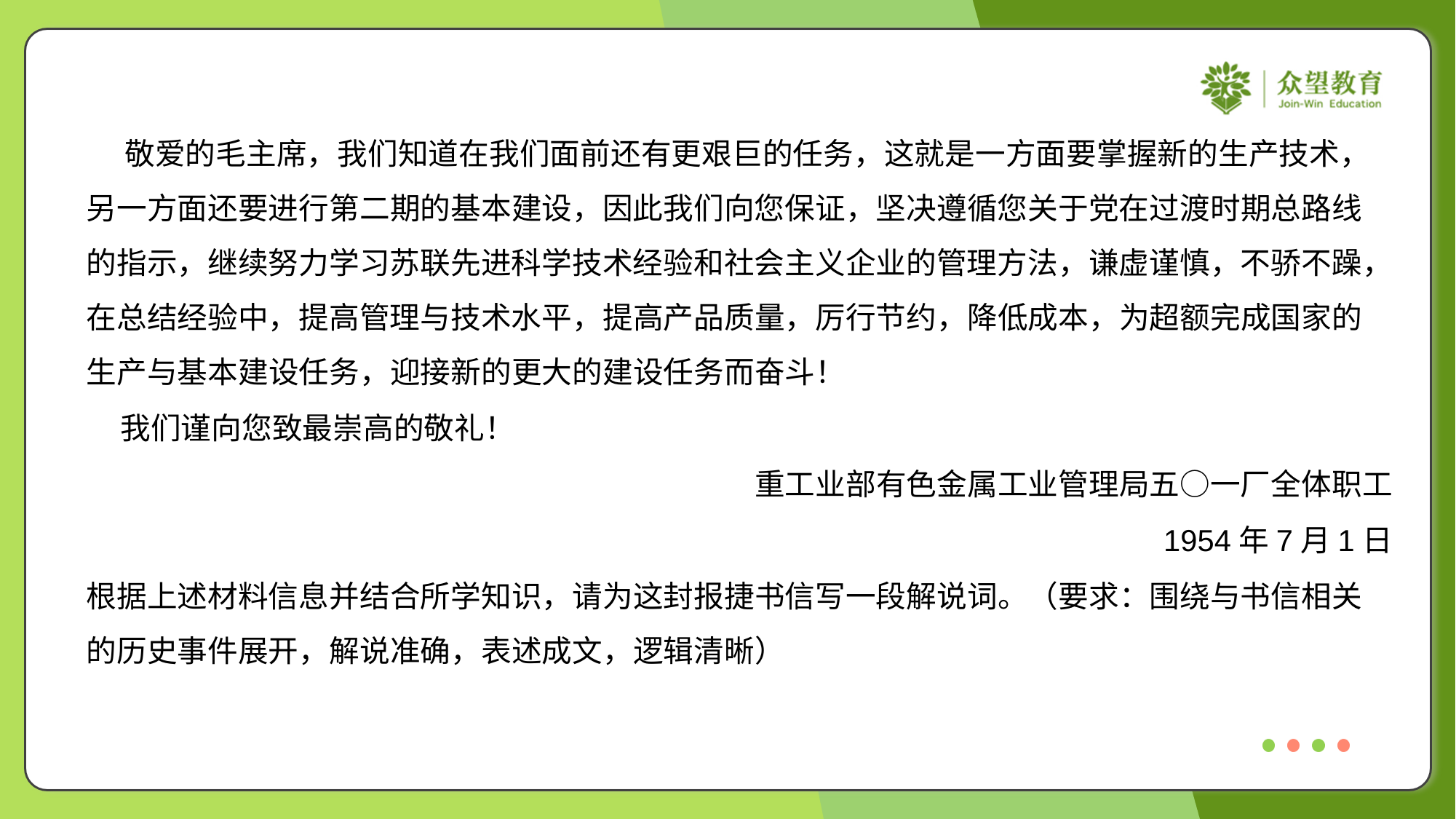

敬爱的毛主席，我们知道在我们面前还有更艰巨的任务，这就是一方面要掌握新的生产技术，
另一方面还要进行第二期的基本建设，因此我们向您保证，坚决遵循您关于党在过渡时期总路线
的指示，继续努力学习苏联先进科学技术经验和社会主义企业的管理方法，谦虚谨慎，不骄不躁，
在总结经验中，提高管理与技术水平，提高产品质量，厉行节约，降低成本，为超额完成国家的
生产与基本建设任务，迎接新的更大的建设任务而奋斗！
    我们谨向您致最崇高的敬礼！
重工业部有色金属工业管理局五○一厂全体职工
1954年7月1日
根据上述材料信息并结合所学知识，请为这封报捷书信写一段解说词。（要求：围绕与书信相关
的历史事件展开，解说准确，表述成文，逻辑清晰）